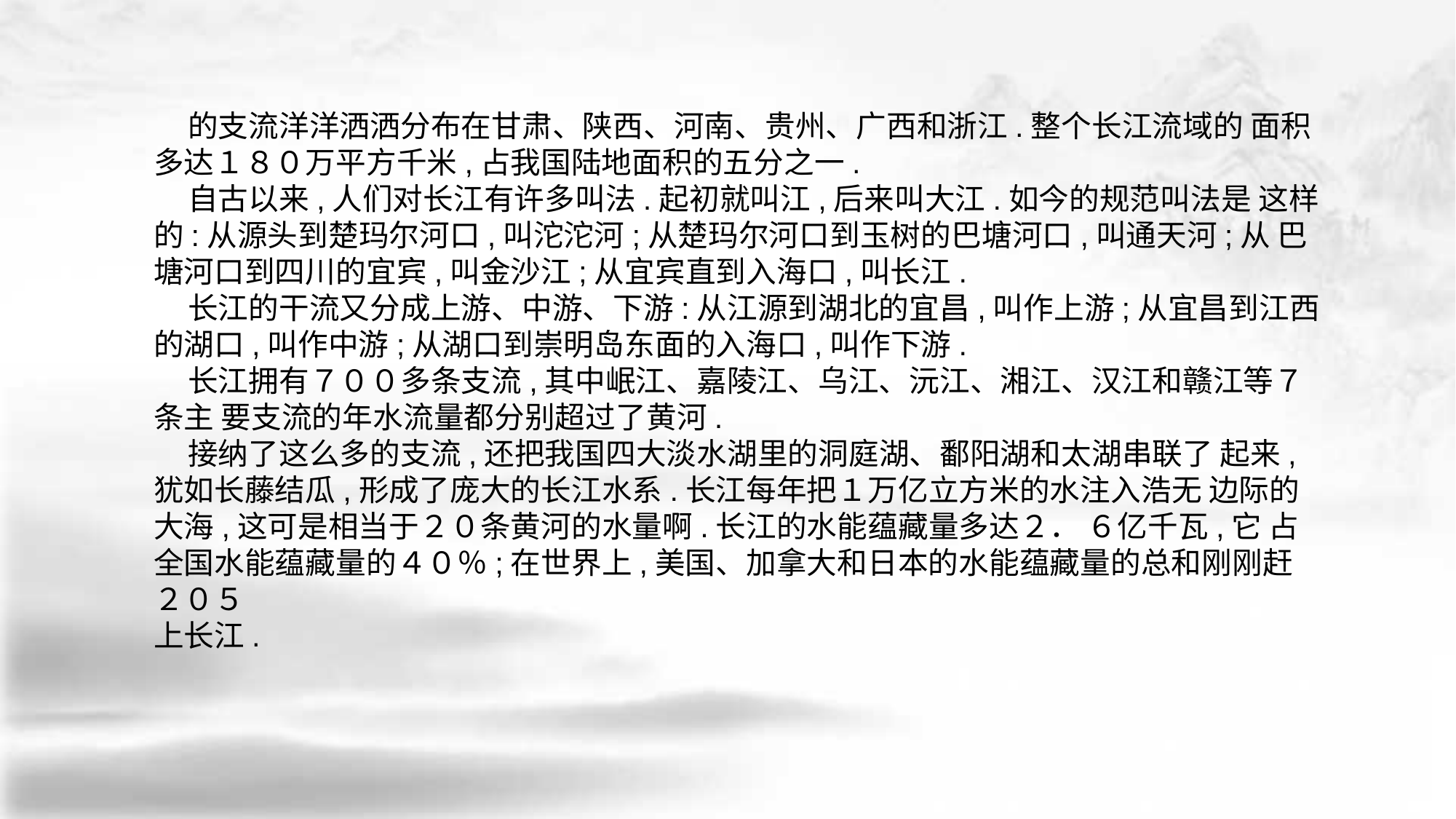

的支流洋洋洒洒分布在甘肃、陕西、河南、贵州、广西和浙江.整个长江流域的 面积多达１８０万平方千米,占我国陆地面积的五分之一.
    自古以来,人们对长江有许多叫法.起初就叫江,后来叫大江.如今的规范叫法是 这样的:从源头到楚玛尔河口,叫沱沱河;从楚玛尔河口到玉树的巴塘河口,叫通天河;从 巴塘河口到四川的宜宾,叫金沙江;从宜宾直到入海口,叫长江.
    长江的干流又分成上游、中游、下游:从江源到湖北的宜昌,叫作上游;从宜昌到江西 的湖口,叫作中游;从湖口到崇明岛东面的入海口,叫作下游.
    长江拥有７００多条支流,其中岷江、嘉陵江、乌江、沅江、湘江、汉江和赣江等７条主 要支流的年水流量都分别超过了黄河.
    接纳了这么多的支流,还把我国四大淡水湖里的洞庭湖、鄱阳湖和太湖串联了 起来,犹如长藤结瓜,形成了庞大的长江水系.长江每年把１万亿立方米的水注入浩无 边际的大海,这可是相当于２０条黄河的水量啊.长江的水能蕴藏量多达２． ６亿千瓦,它 占全国水能蕴藏量的４０％;在世界上,美国、加拿大和日本的水能蕴藏量的总和刚刚赶
２０５
上长江.